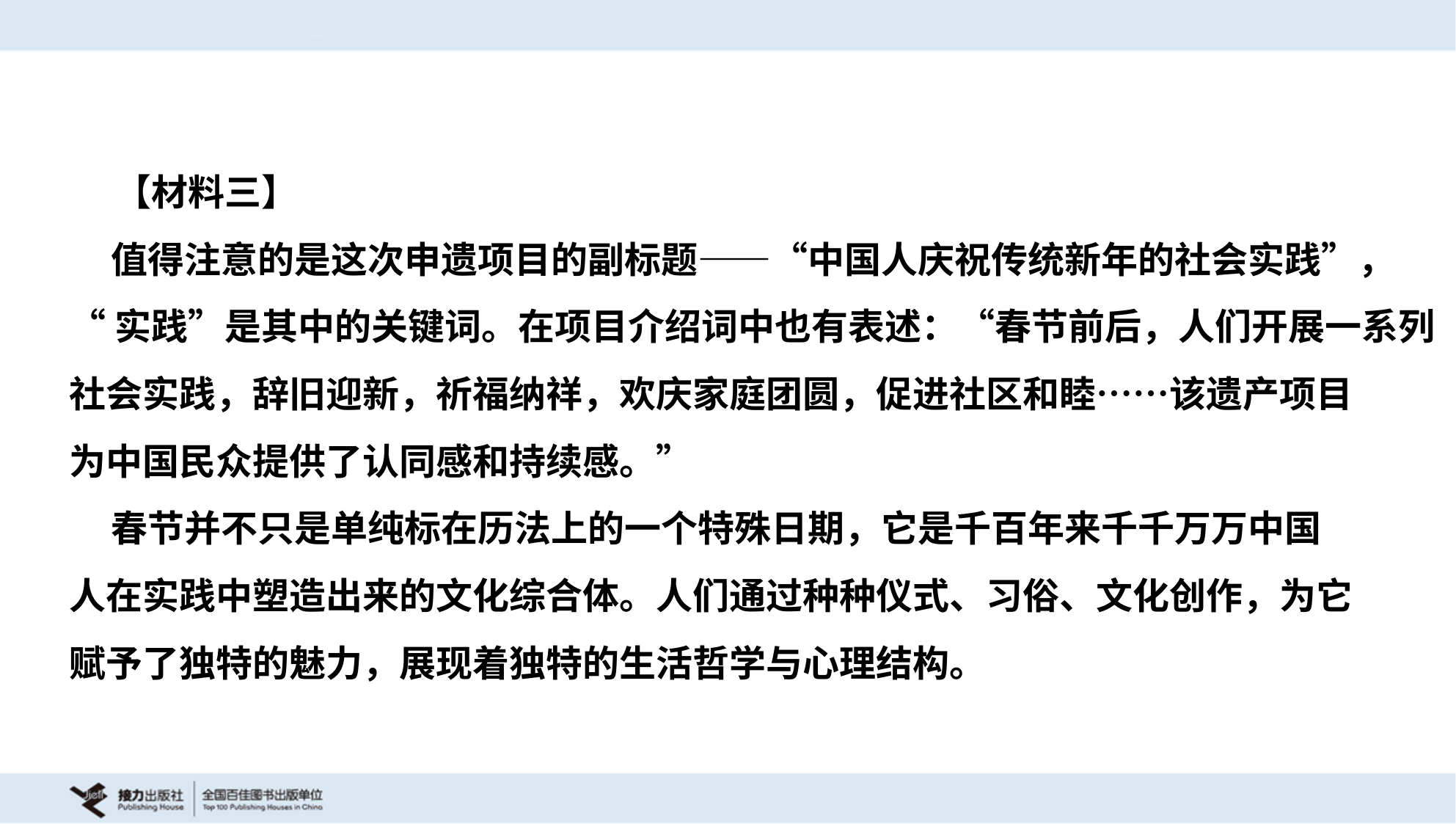

【材料三】
    值得注意的是这次申遗项目的副标题——“中国人庆祝传统新年的社会实践”，
“实践”是其中的关键词。在项目介绍词中也有表述：“春节前后，人们开展一系列
社会实践，辞旧迎新，祈福纳祥，欢庆家庭团圆，促进社区和睦……该遗产项目
为中国民众提供了认同感和持续感。”
    春节并不只是单纯标在历法上的一个特殊日期，它是千百年来千千万万中国
人在实践中塑造出来的文化综合体。人们通过种种仪式、习俗、文化创作，为它
赋予了独特的魅力，展现着独特的生活哲学与心理结构。